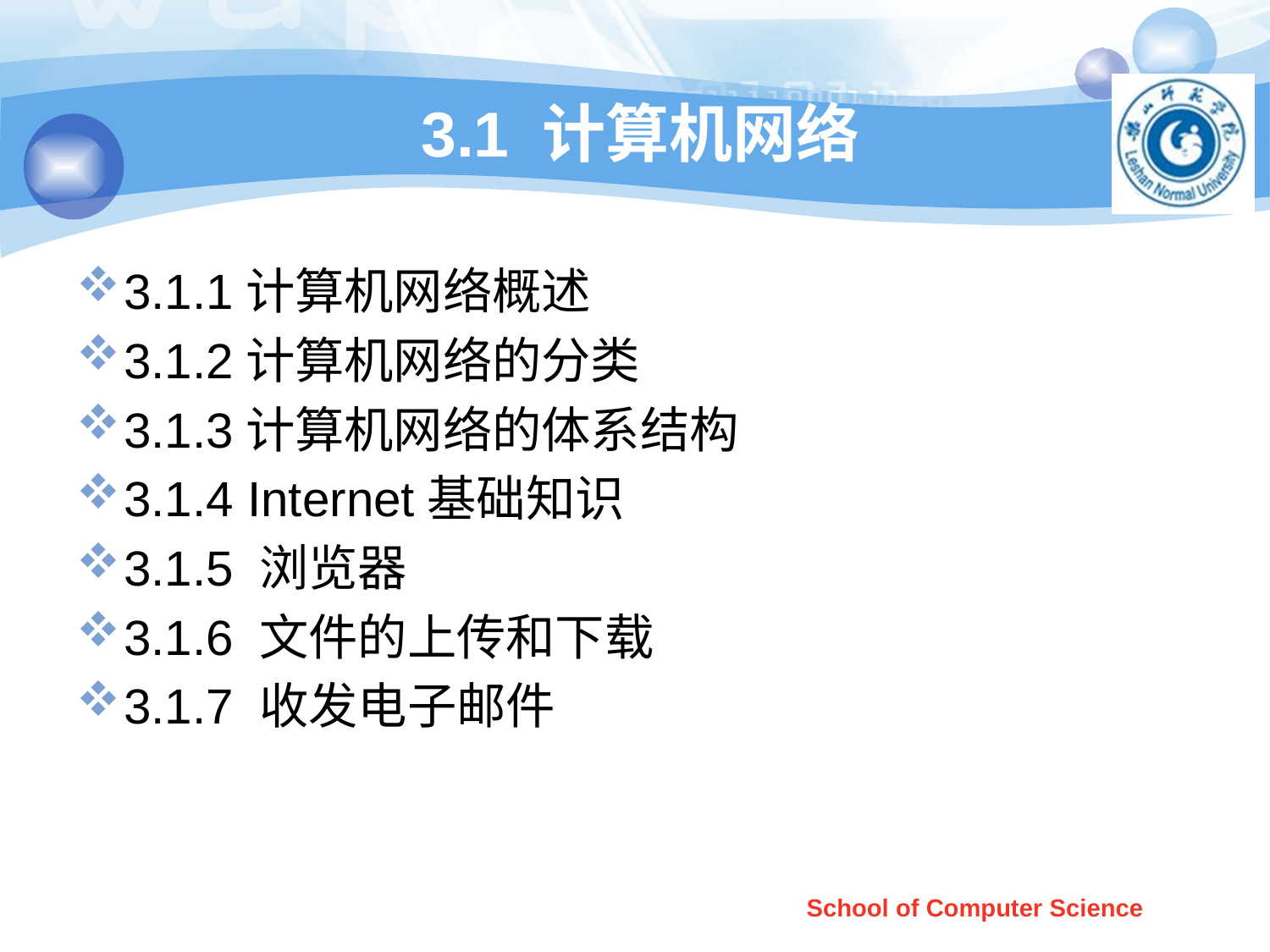

# 3.1 计算机网络
3.1.1计算机网络概述
3.1.2计算机网络的分类
3.1.3计算机网络的体系结构
3.1.4 Internet基础知识
3.1.5 浏览器
3.1.6 文件的上传和下载
3.1.7 收发电子邮件

School of Computer Science